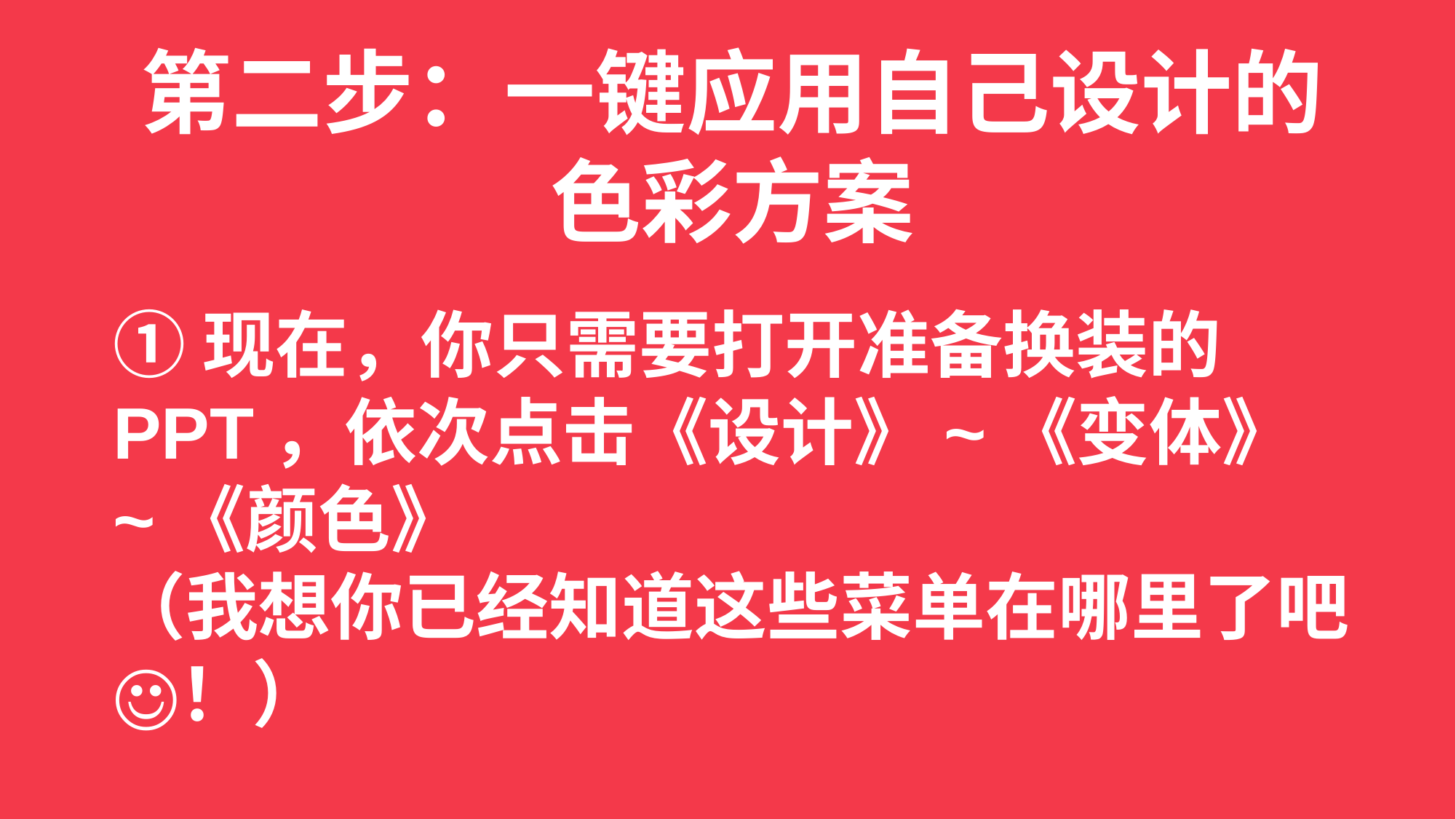

第二步：一键应用自己设计的色彩方案
①现在，你只需要打开准备换装的PPT，依次点击《设计》~《变体》~《颜色》
（我想你已经知道这些菜单在哪里了吧☺！）